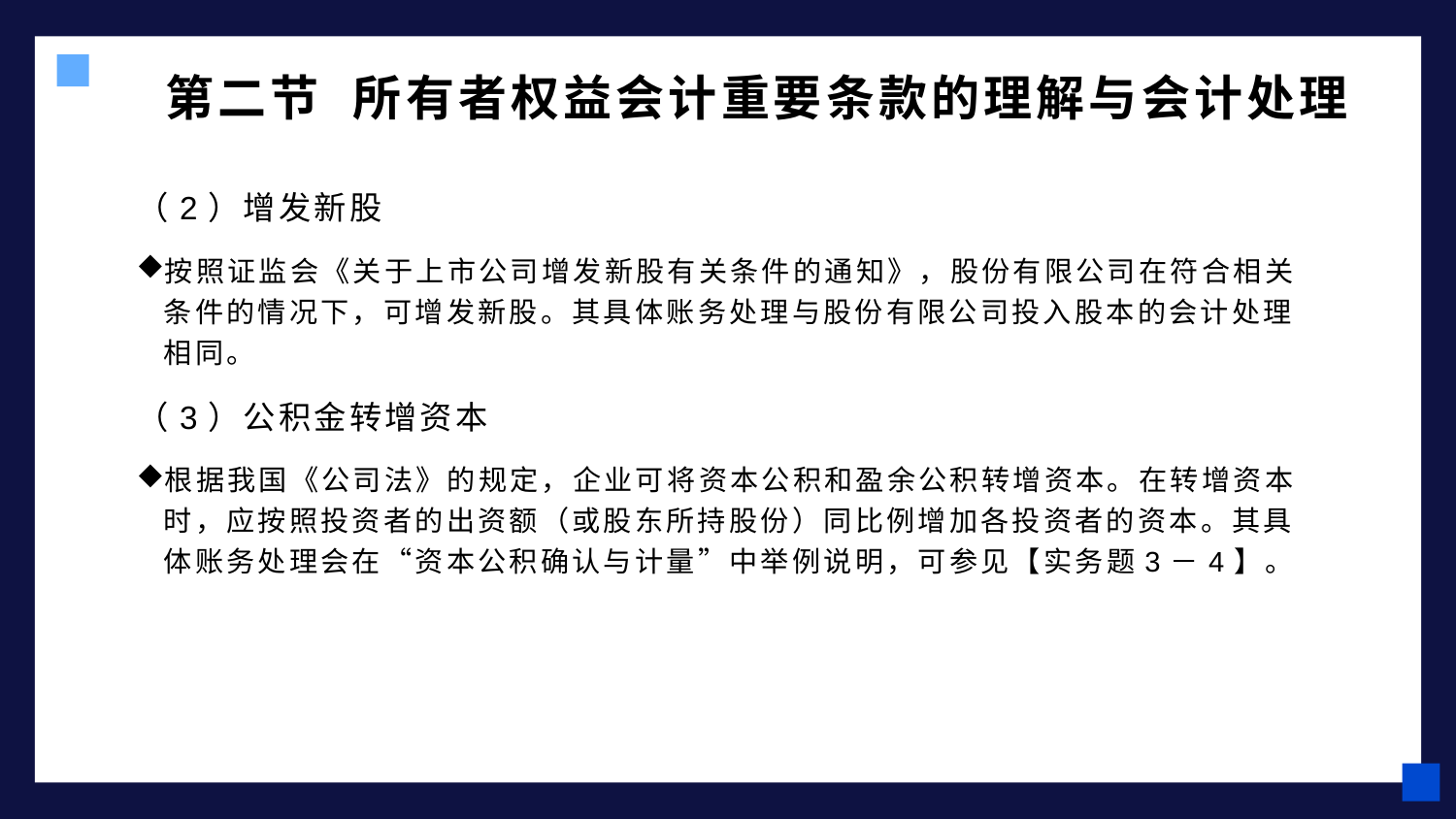

# 第二节  所有者权益会计重要条款的理解与会计处理
（2）增发新股
按照证监会《关于上市公司增发新股有关条件的通知》，股份有限公司在符合相关条件的情况下，可增发新股。其具体账务处理与股份有限公司投入股本的会计处理相同。
（3）公积金转增资本
根据我国《公司法》的规定，企业可将资本公积和盈余公积转增资本。在转增资本时，应按照投资者的出资额（或股东所持股份）同比例增加各投资者的资本。其具体账务处理会在“资本公积确认与计量”中举例说明，可参见【实务题3－4】。